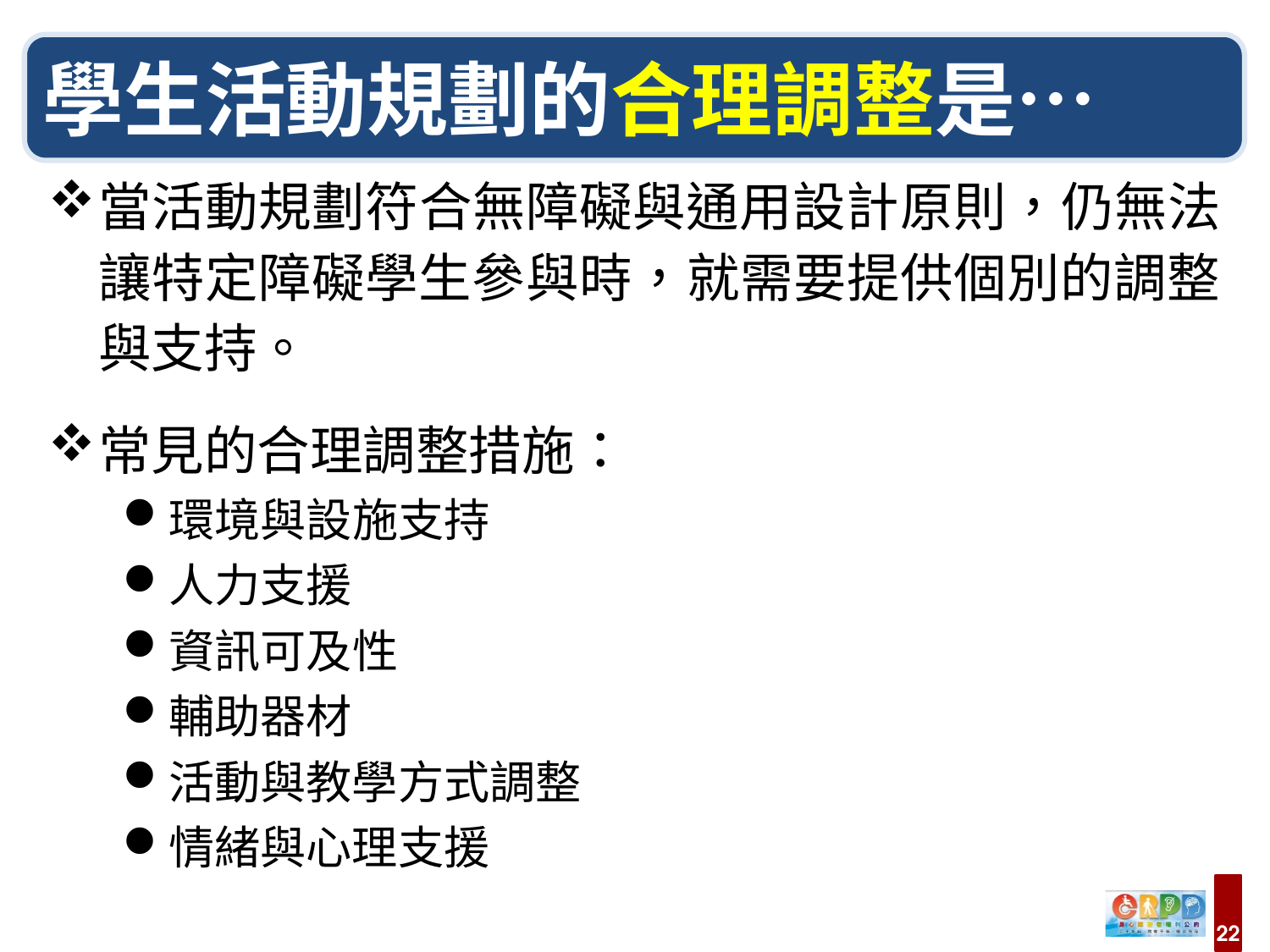

學生活動規劃的合理調整是…
當活動規劃符合無障礙與通用設計原則，仍無法讓特定障礙學生參與時，就需要提供個別的調整與支持。
常見的合理調整措施：
環境與設施支持
人力支援
資訊可及性
輔助器材
活動與教學方式調整
情緒與心理支援

22